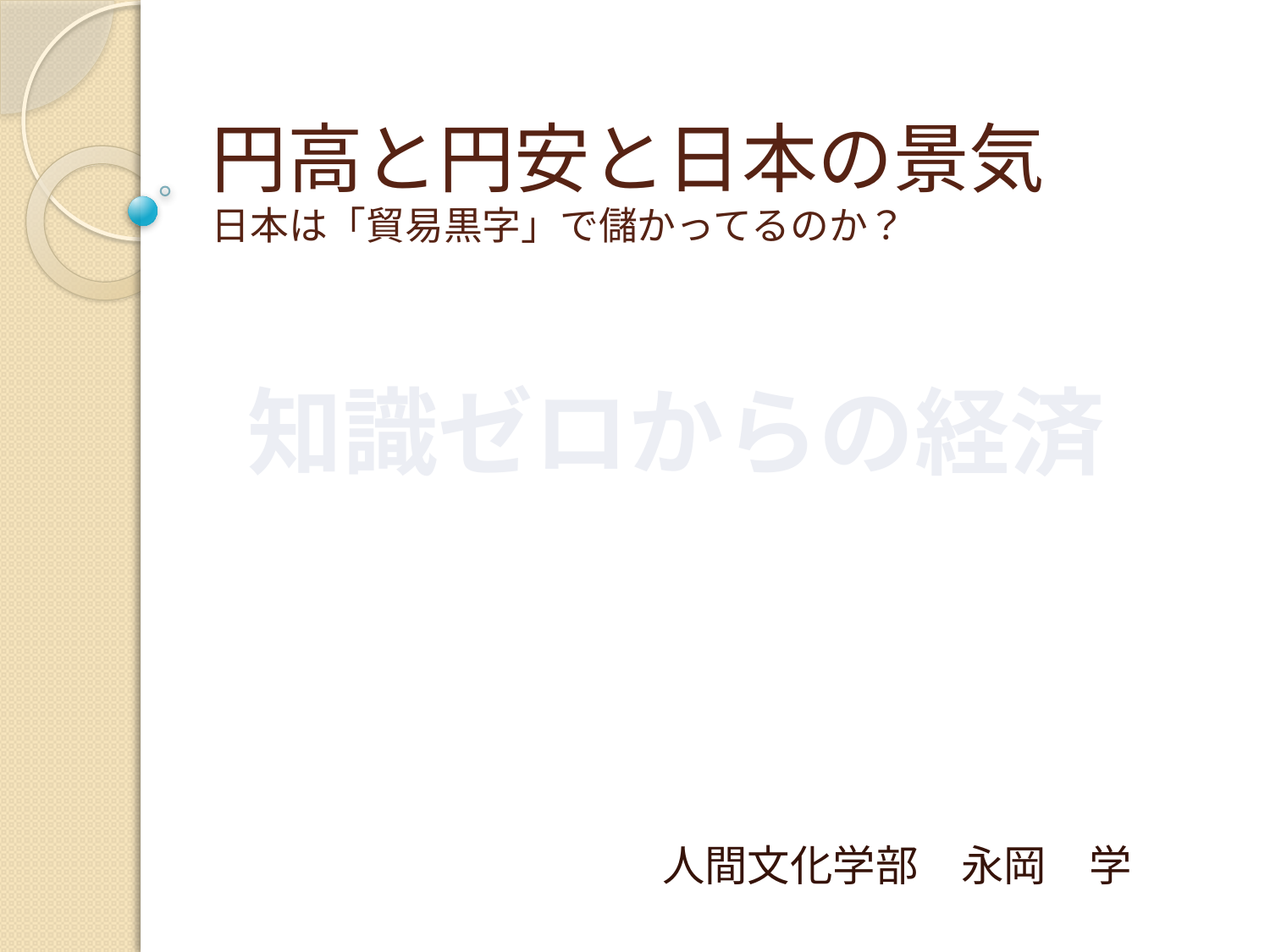

# 円高と円安と日本の景気 日本は「貿易黒字」で儲かってるのか？
知識ゼロからの経済

                         　　　　　 人間文化学部　永岡　学